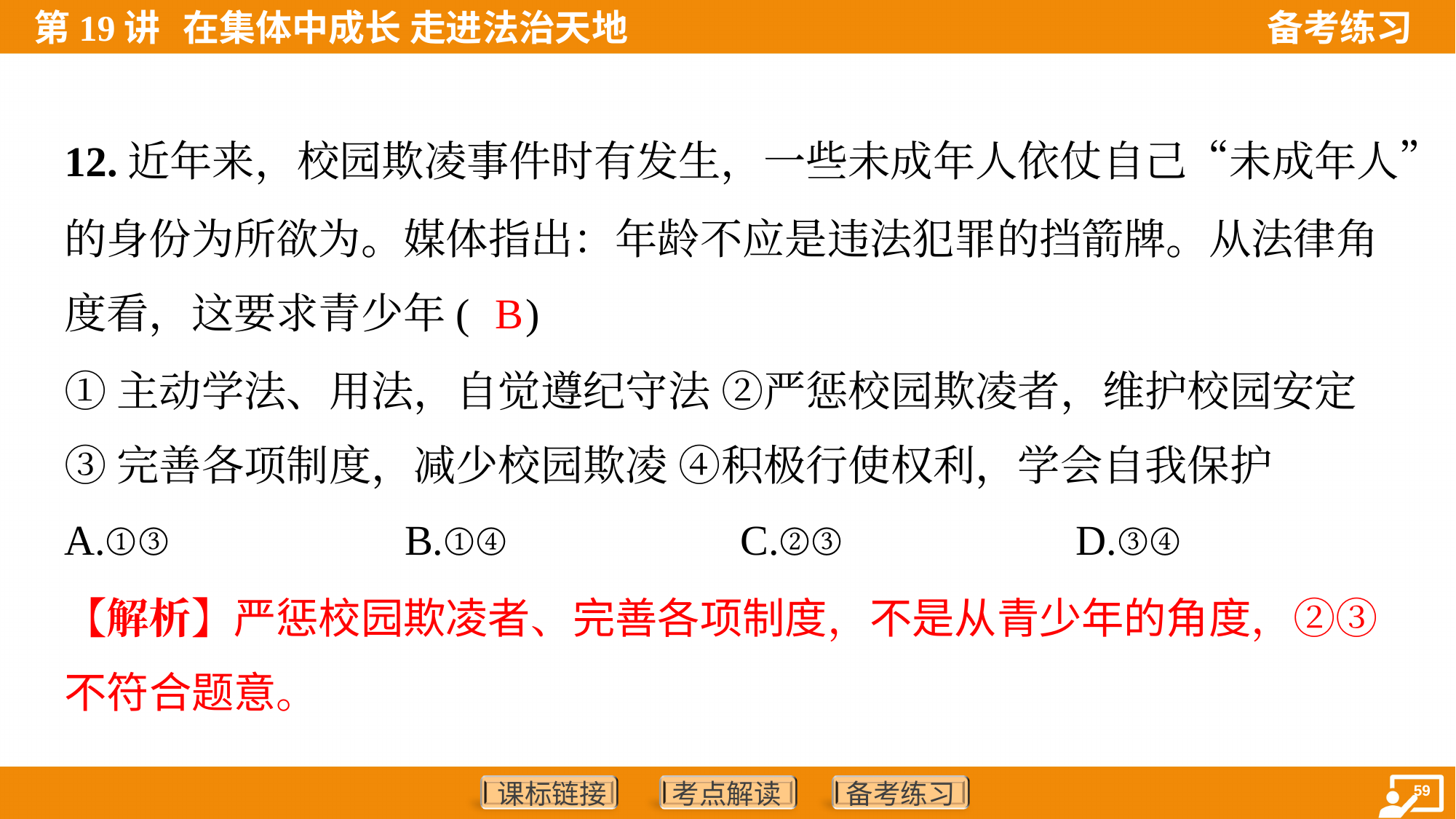

12.近年来，校园欺凌事件时有发生，一些未成年人依仗自己“未成年人”
的身份为所欲为。媒体指出：年龄不应是违法犯罪的挡箭牌。从法律角
度看，这要求青少年(     )
B
①主动学法、用法，自觉遵纪守法 ②严惩校园欺凌者，维护校园安定
③完善各项制度，减少校园欺凌 ④积极行使权利，学会自我保护
A.①③	B.①④	C.②③	D.③④
【解析】严惩校园欺凌者、完善各项制度，不是从青少年的角度，②③
不符合题意。